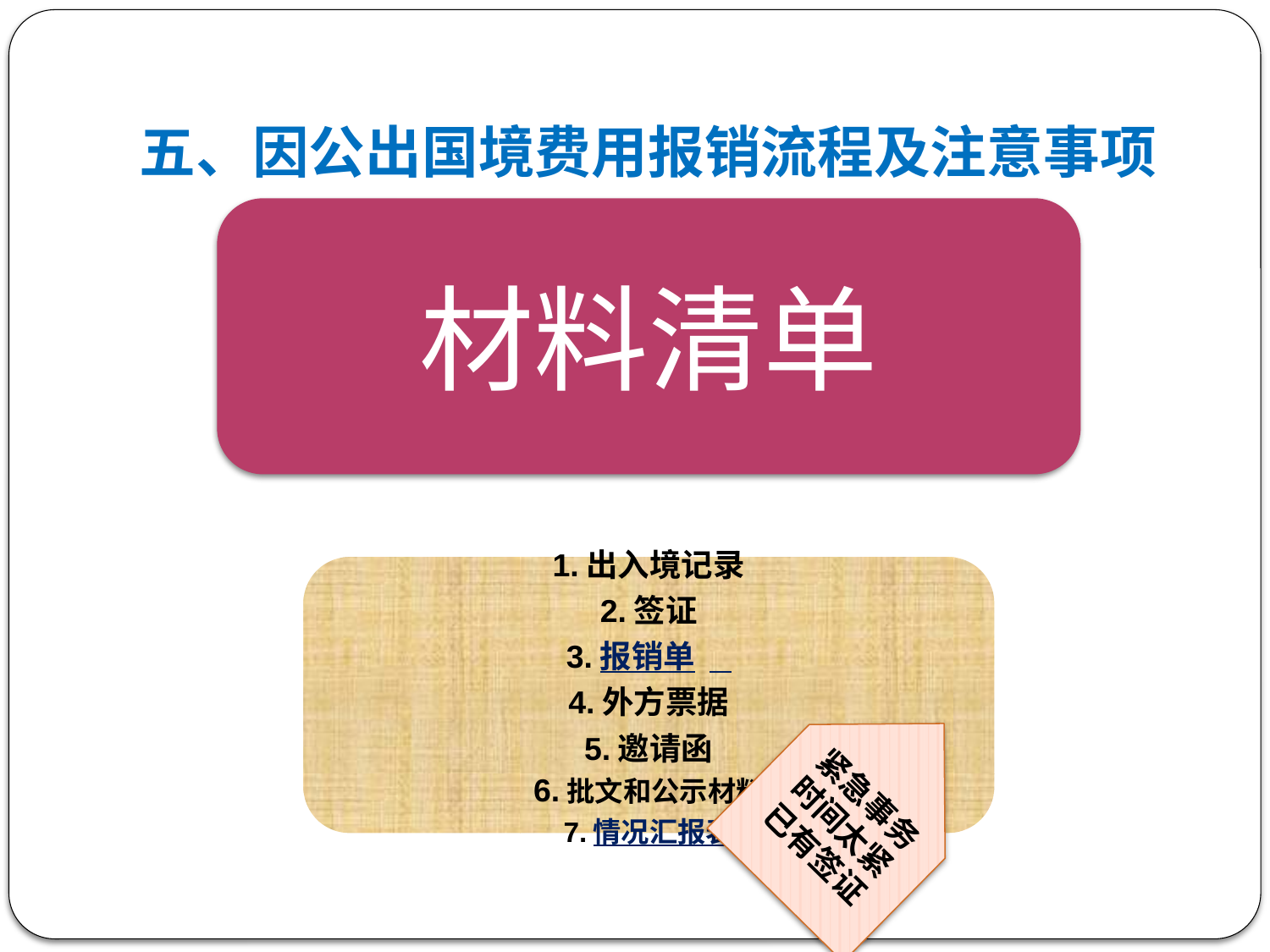

# 五、因公出国境费用报销流程及注意事项
材料清单
1.出入境记录
2.签证
3.报销单
4.外方票据
5.邀请函
6.批文和公示材料
7.情况汇报表
注意事项
紧急事务
时间太紧
已有签证